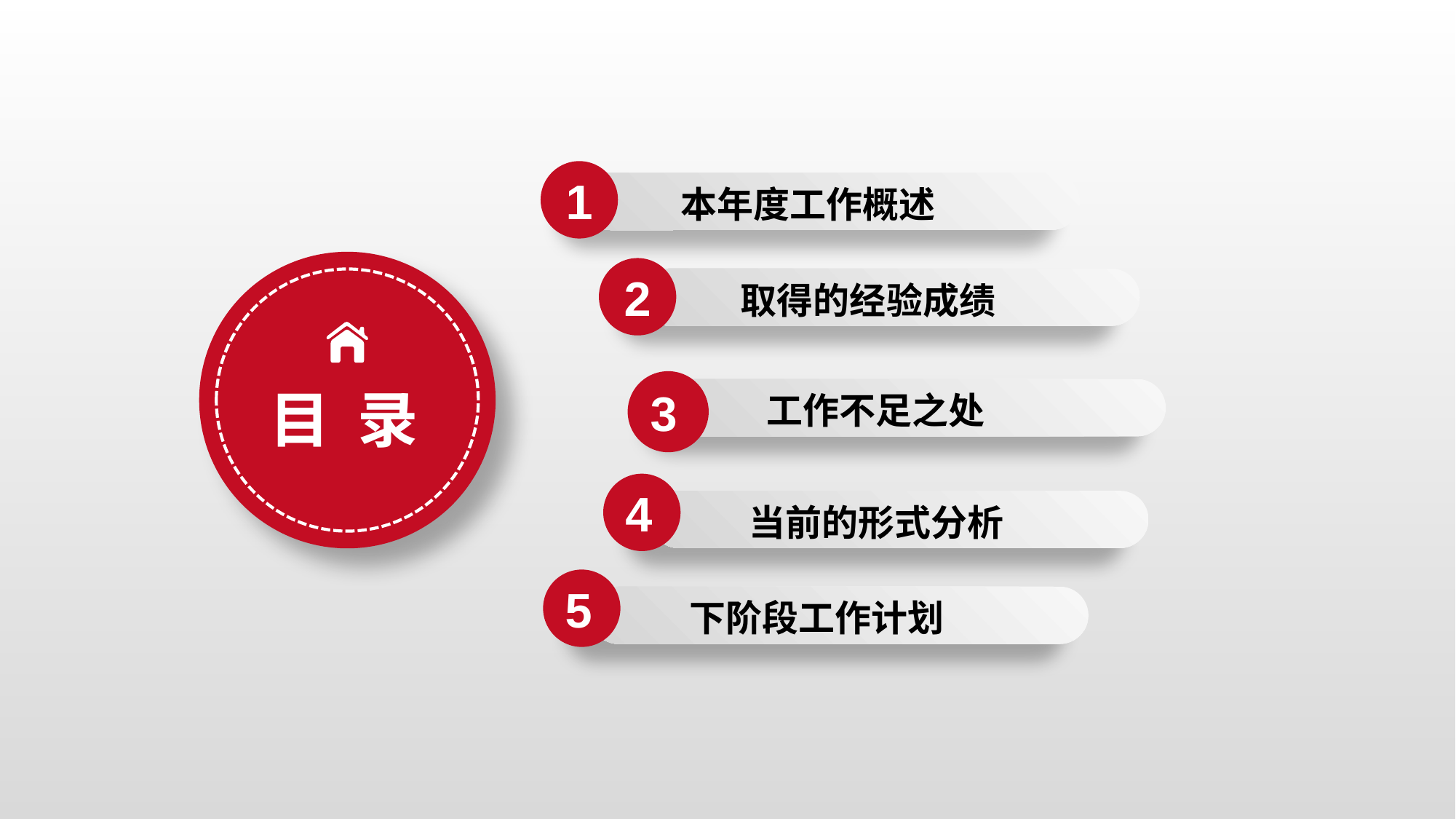

1

    本年度工作概述

2

    取得的经验成绩

目  录
3

    工作不足之处

4

    当前的形式分析

5

    下阶段工作计划